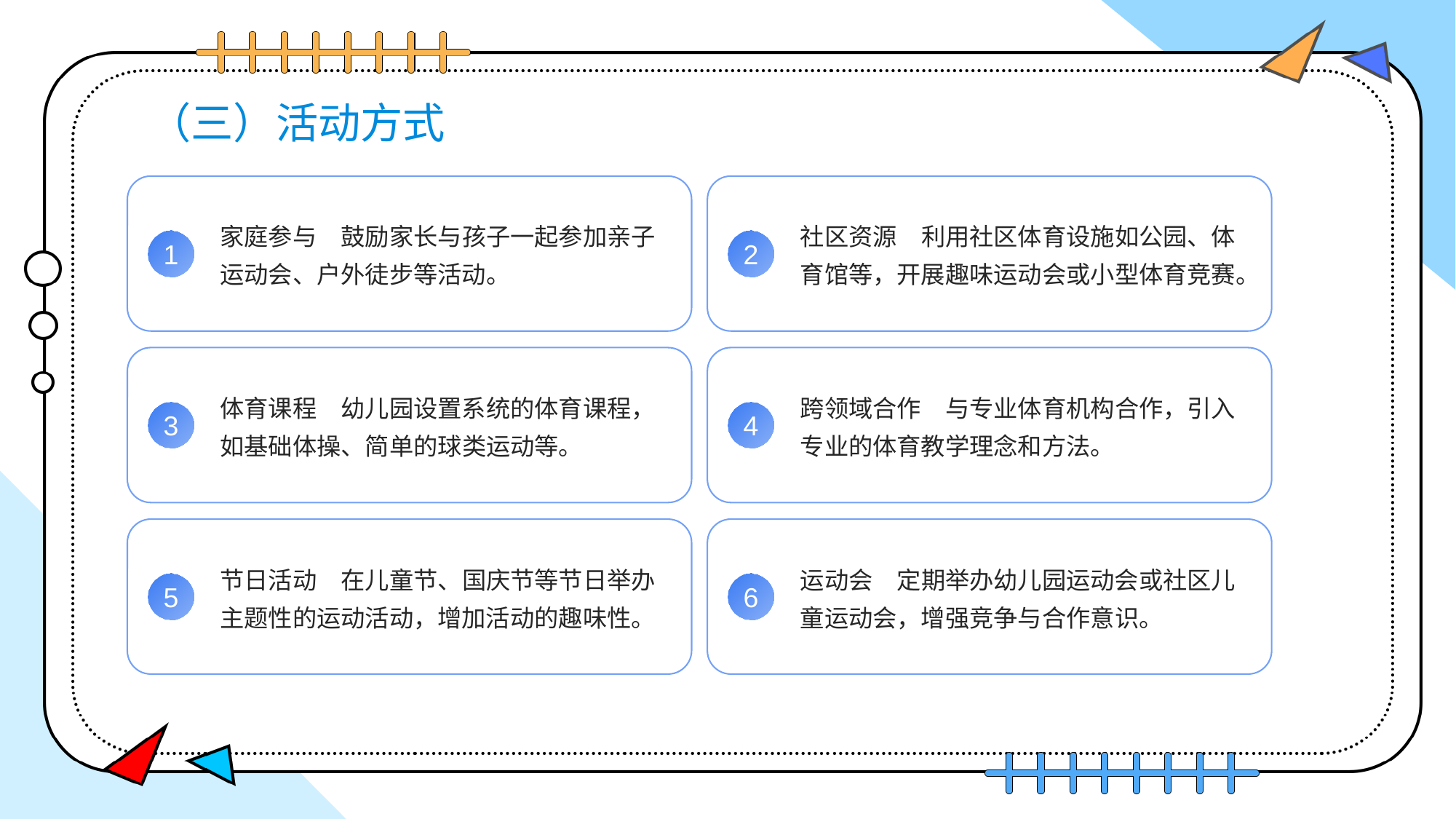

# （三）活动方式
家庭参与　鼓励家长与孩子一起参加亲子运动会、户外徒步等活动。
社区资源　利用社区体育设施如公园、体育馆等，开展趣味运动会或小型体育竞赛。
1
2
体育课程　幼儿园设置系统的体育课程，如基础体操、简单的球类运动等。
跨领域合作　与专业体育机构合作，引入专业的体育教学理念和方法。
3
4
节日活动　在儿童节、国庆节等节日举办主题性的运动活动，增加活动的趣味性。
运动会　定期举办幼儿园运动会或社区儿童运动会，增强竞争与合作意识。
5
6